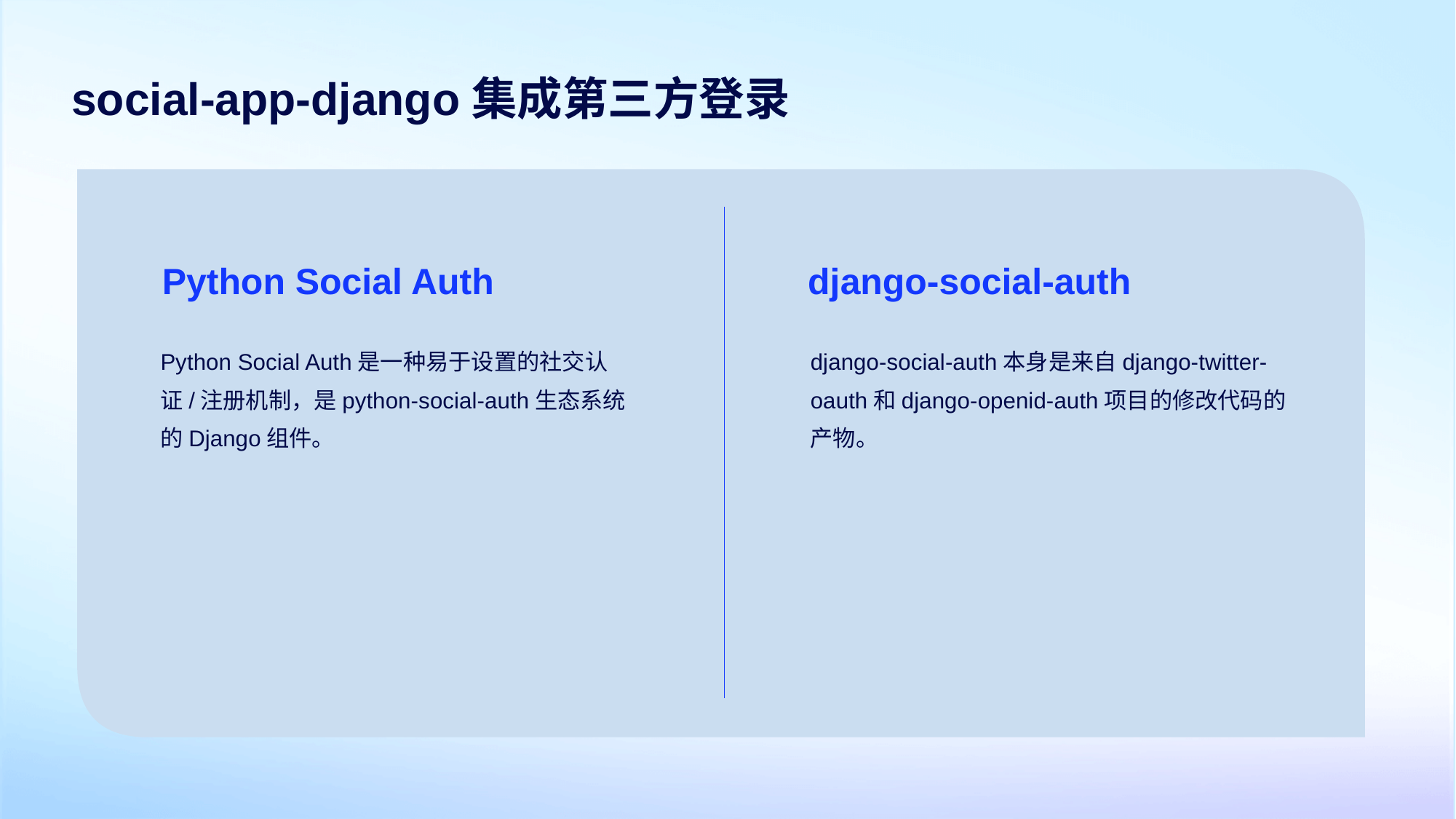

social-app-django集成第三方登录

Python Social Auth
django-social-auth
Python Social Auth是一种易于设置的社交认证/注册机制，是python-social-auth生态系统的Django组件。
django-social-auth本身是来自django-twitter-oauth和django-openid-auth项目的修改代码的产物。